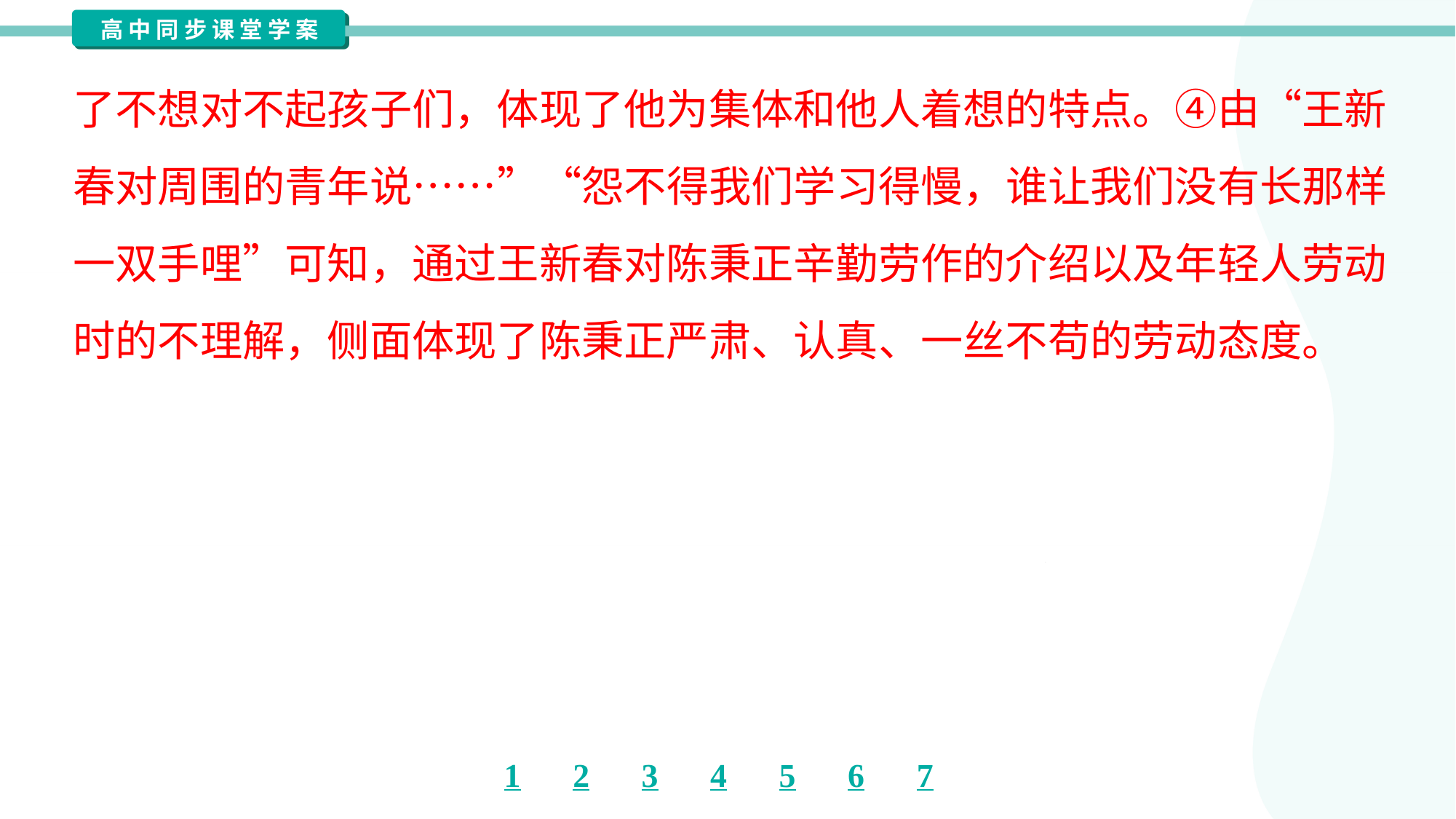

了不想对不起孩子们，体现了他为集体和他人着想的特点。④由“王新
春对周围的青年说……”“怨不得我们学习得慢，谁让我们没有长那样
一双手哩”可知，通过王新春对陈秉正辛勤劳作的介绍以及年轻人劳动
时的不理解，侧面体现了陈秉正严肃、认真、一丝不苟的劳动态度。